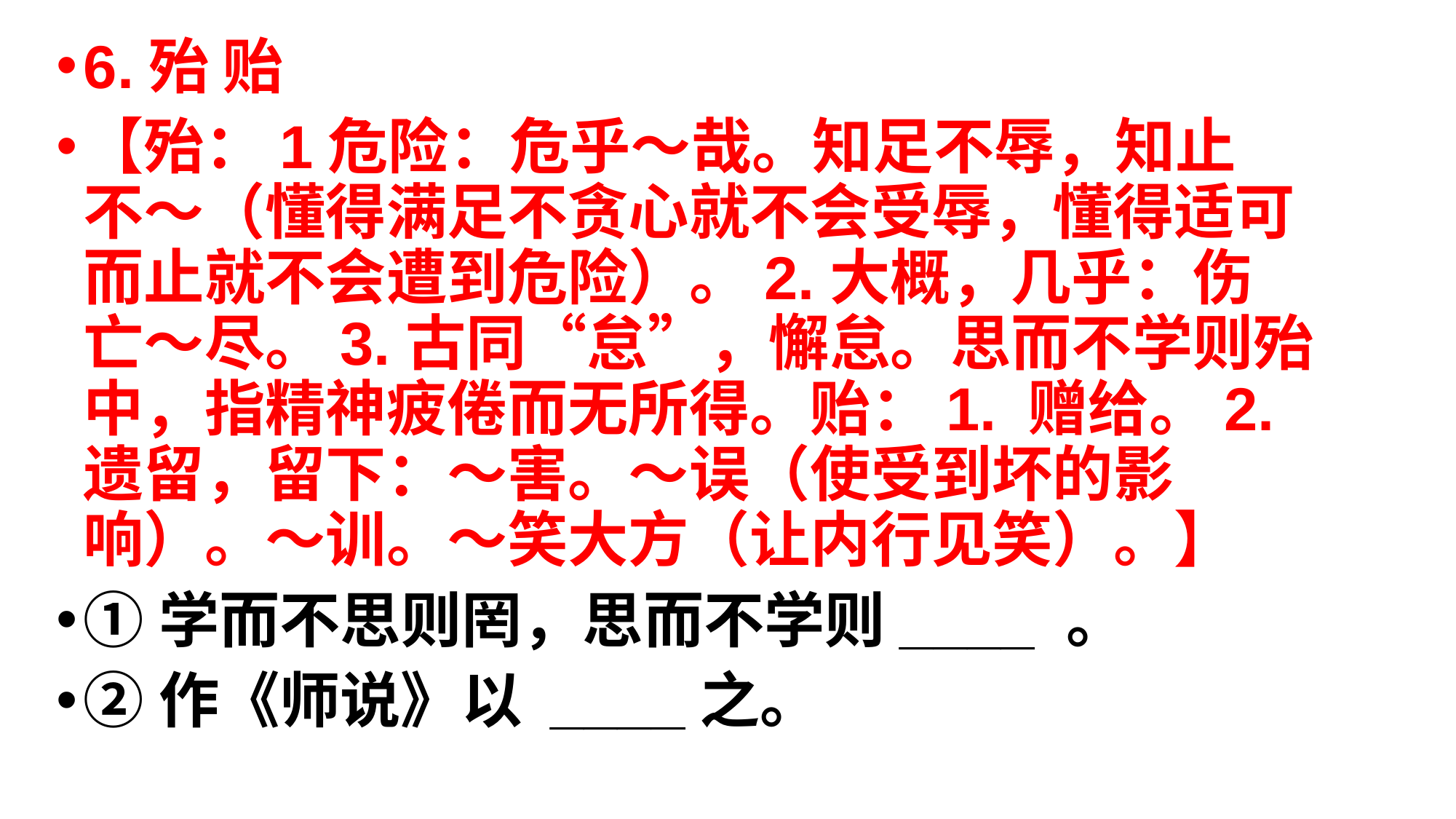

6.殆 贻
【殆：1危险：危乎～哉。知足不辱，知止不～（懂得满足不贪心就不会受辱，懂得适可而止就不会遭到危险）。2.大概，几乎：伤亡～尽。3.古同“怠”，懈怠。思而不学则殆中，指精神疲倦而无所得。贻：1. 赠给。2.遗留，留下：～害。～误（使受到坏的影响）。～训。～笑大方（让内行见笑）。】
①学而不思则罔，思而不学则____ 。
②作《师说》以 ____之。